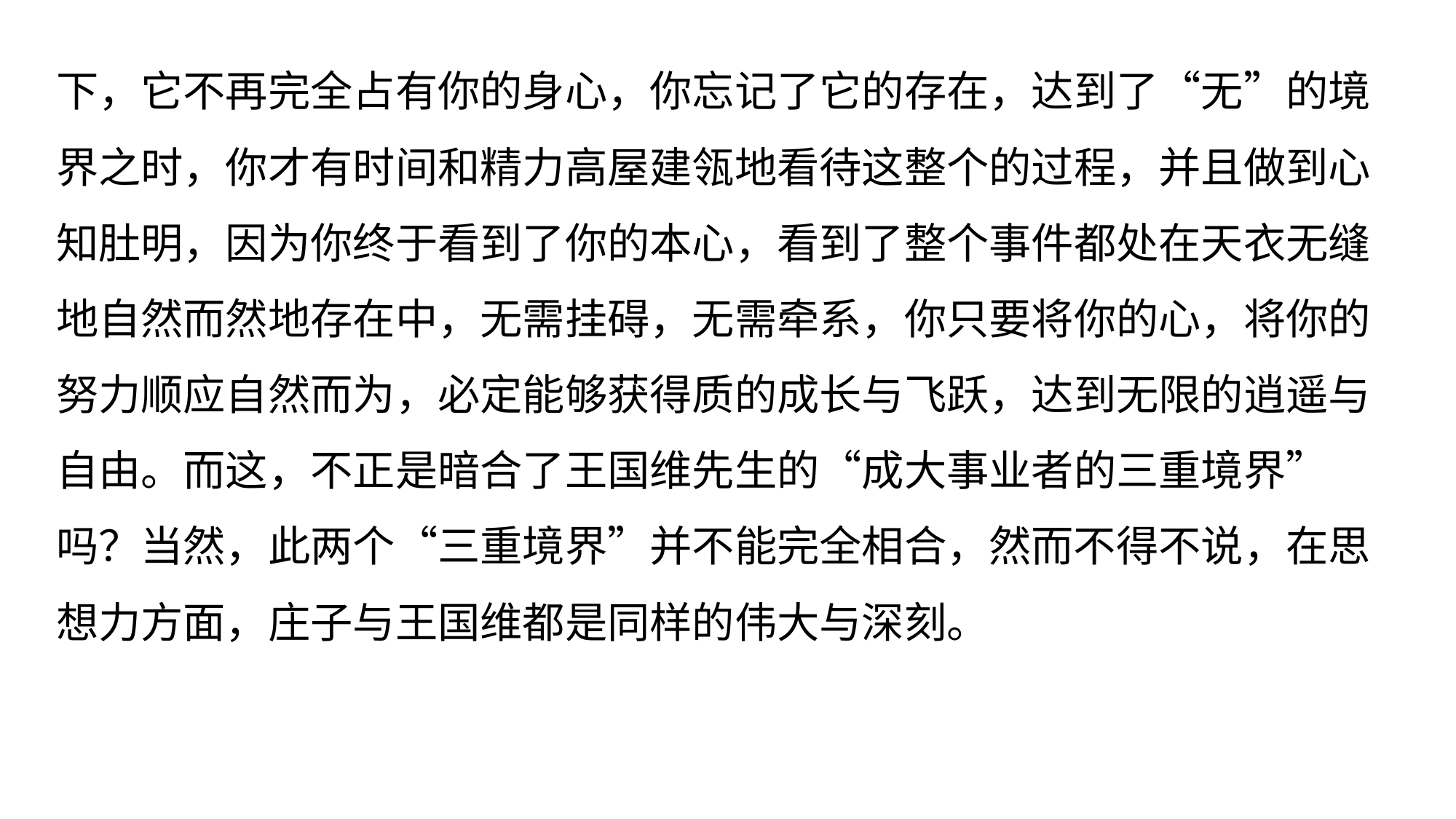

下，它不再完全占有你的身心，你忘记了它的存在，达到了“无”的境界之时，你才有时间和精力高屋建瓴地看待这整个的过程，并且做到心知肚明，因为你终于看到了你的本心，看到了整个事件都处在天衣无缝地自然而然地存在中，无需挂碍，无需牵系，你只要将你的心，将你的努力顺应自然而为，必定能够获得质的成长与飞跃，达到无限的逍遥与自由。而这，不正是暗合了王国维先生的“成大事业者的三重境界”吗？当然，此两个“三重境界”并不能完全相合，然而不得不说，在思想力方面，庄子与王国维都是同样的伟大与深刻。